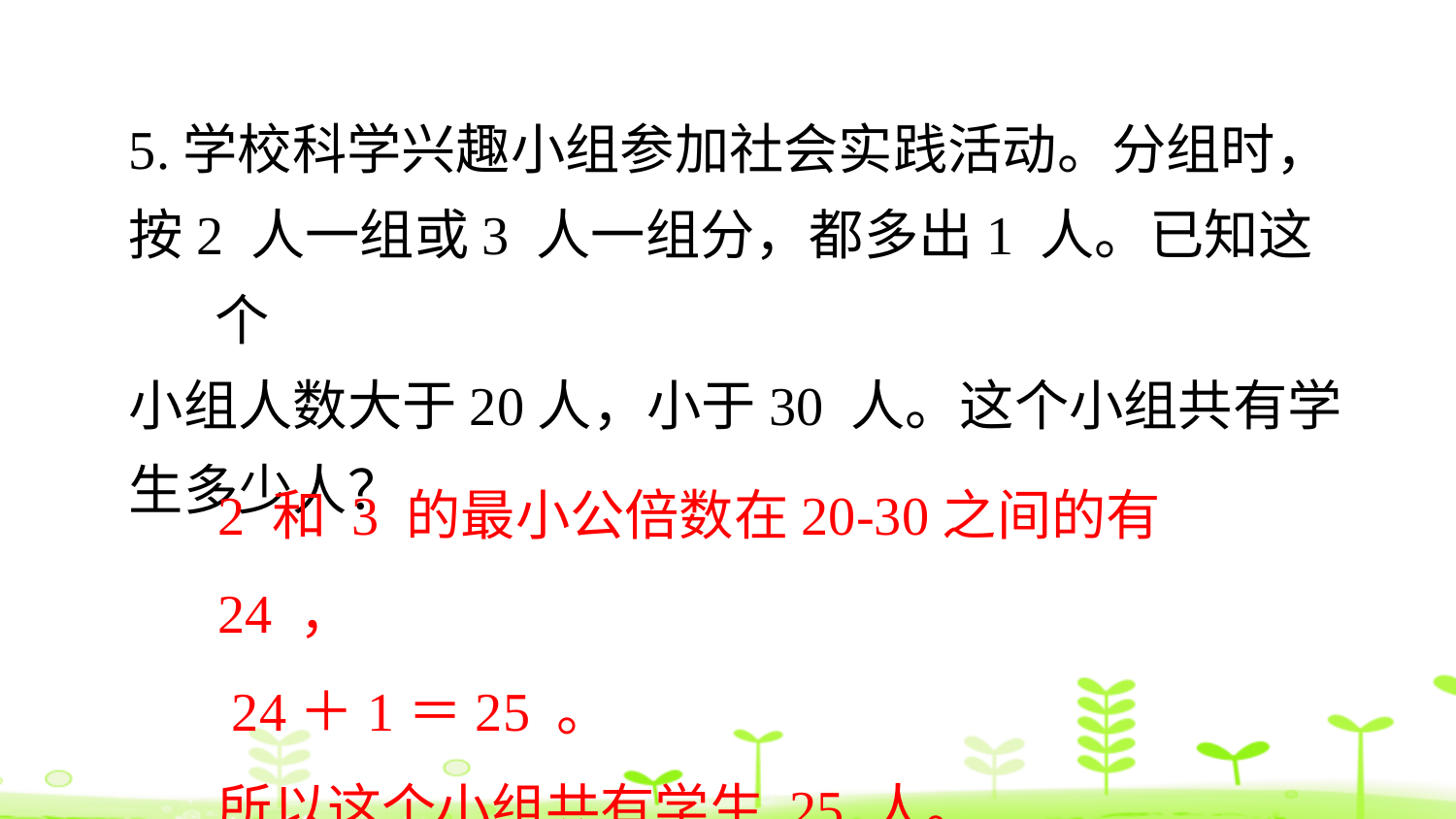

5.学校科学兴趣小组参加社会实践活动。分组时，
按2 人一组或3 人一组分，都多出1 人。已知这个
小组人数大于20人，小于30 人。这个小组共有学
生多少人？
2 和 3 的最小公倍数在20-30之间的有 24 ，
 24＋1＝25 。
所以这个小组共有学生 25 人。